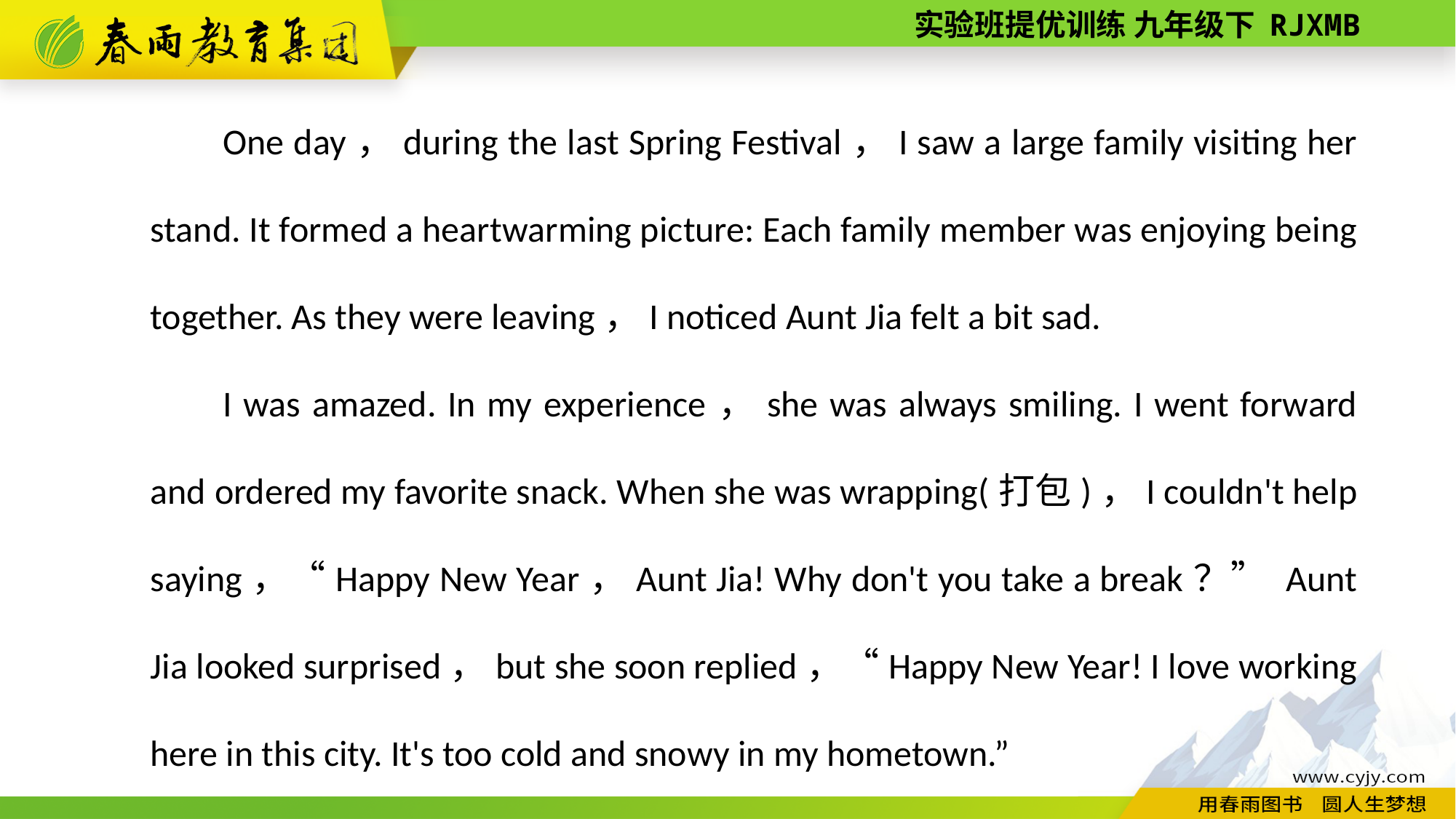

One day，during the last Spring Festival，I saw a large family visiting her stand. It formed a heart­warming picture: Each family member was enjoying being together. As they were leaving，I noticed Aunt Jia felt a bit sad.
I was amazed. In my experience，she was always smiling. I went forward and ordered my favorite snack. When she was wrapping(打包)，I couldn't help saying，“Happy New Year，Aunt Jia! Why don't you take a break？” Aunt Jia looked surprised，but she soon replied，“Happy New Year! I love working here in this city. It's too cold and snowy in my hometown.”